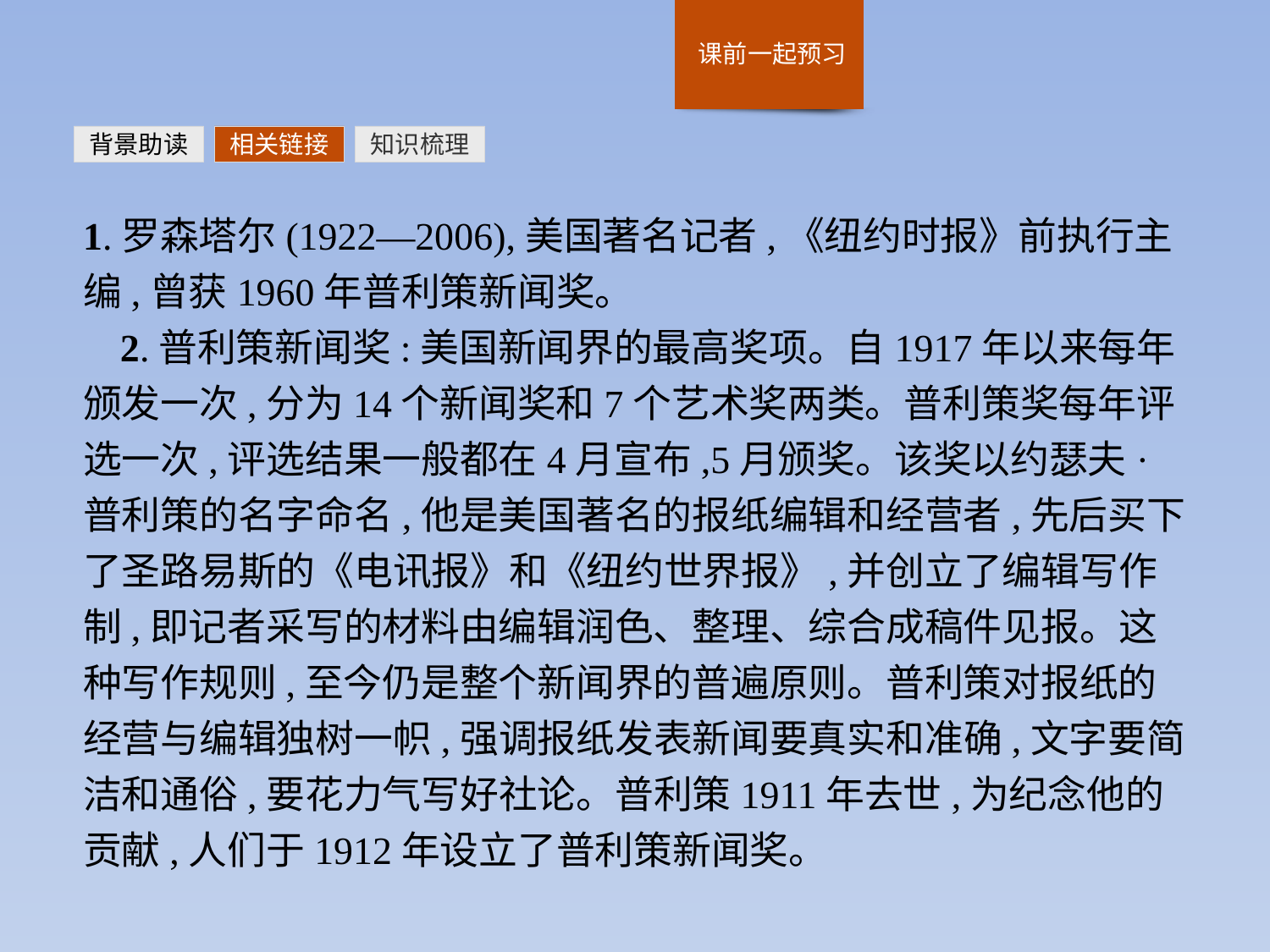

背景助读
相关链接
知识梳理
1.罗森塔尔(1922—2006),美国著名记者,《纽约时报》前执行主编,曾获1960年普利策新闻奖。
2.普利策新闻奖:美国新闻界的最高奖项。自1917年以来每年颁发一次,分为14个新闻奖和7个艺术奖两类。普利策奖每年评选一次,评选结果一般都在4月宣布,5月颁奖。该奖以约瑟夫·普利策的名字命名,他是美国著名的报纸编辑和经营者,先后买下了圣路易斯的《电讯报》和《纽约世界报》,并创立了编辑写作制,即记者采写的材料由编辑润色、整理、综合成稿件见报。这种写作规则,至今仍是整个新闻界的普遍原则。普利策对报纸的经营与编辑独树一帜,强调报纸发表新闻要真实和准确,文字要简洁和通俗,要花力气写好社论。普利策1911年去世,为纪念他的贡献,人们于1912年设立了普利策新闻奖。